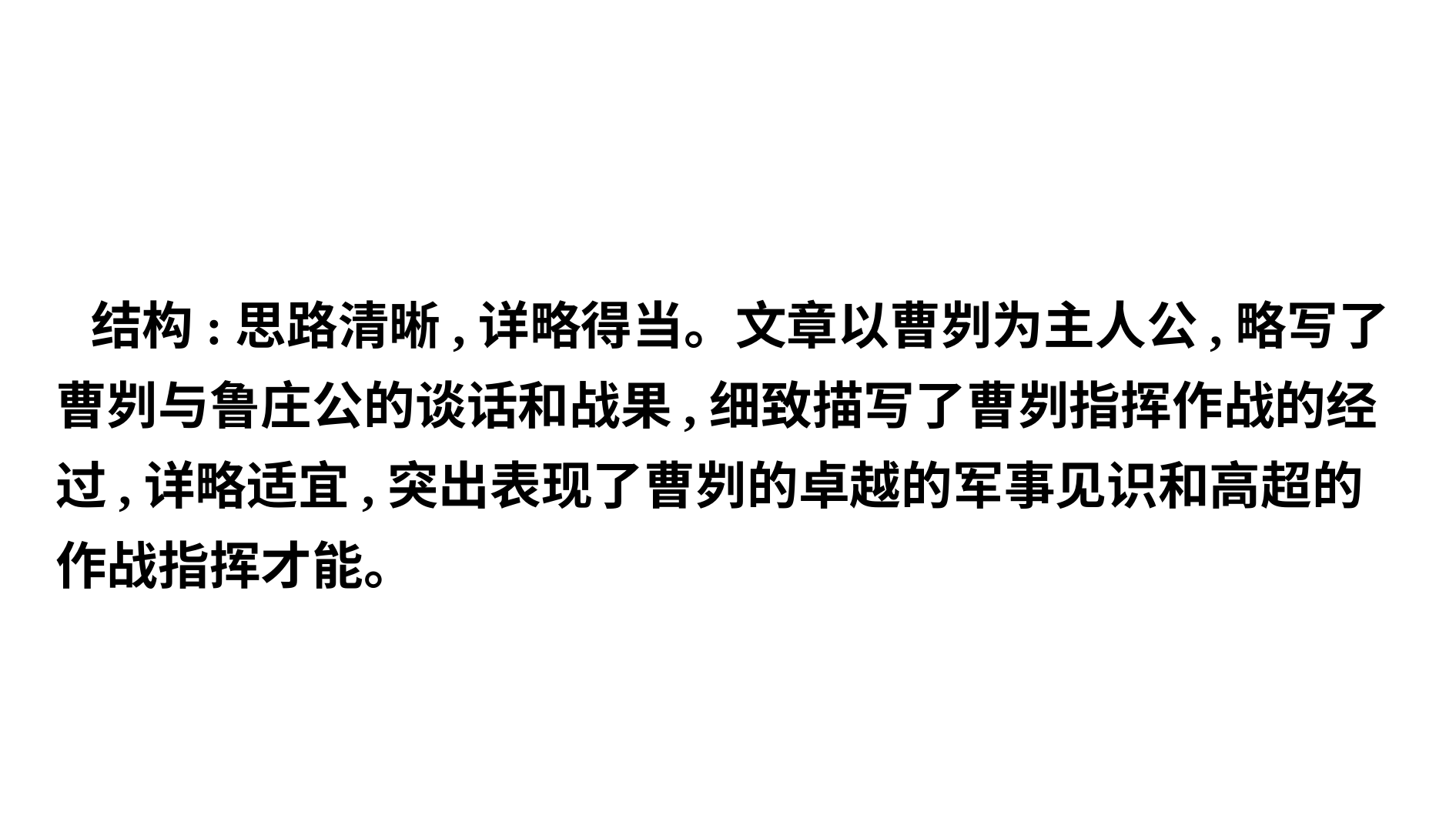

结构:思路清晰,详略得当。文章以曹刿为主人公,略写了曹刿与鲁庄公的谈话和战果,细致描写了曹刿指挥作战的经过,详略适宜,突出表现了曹刿的卓越的军事见识和高超的作战指挥才能。